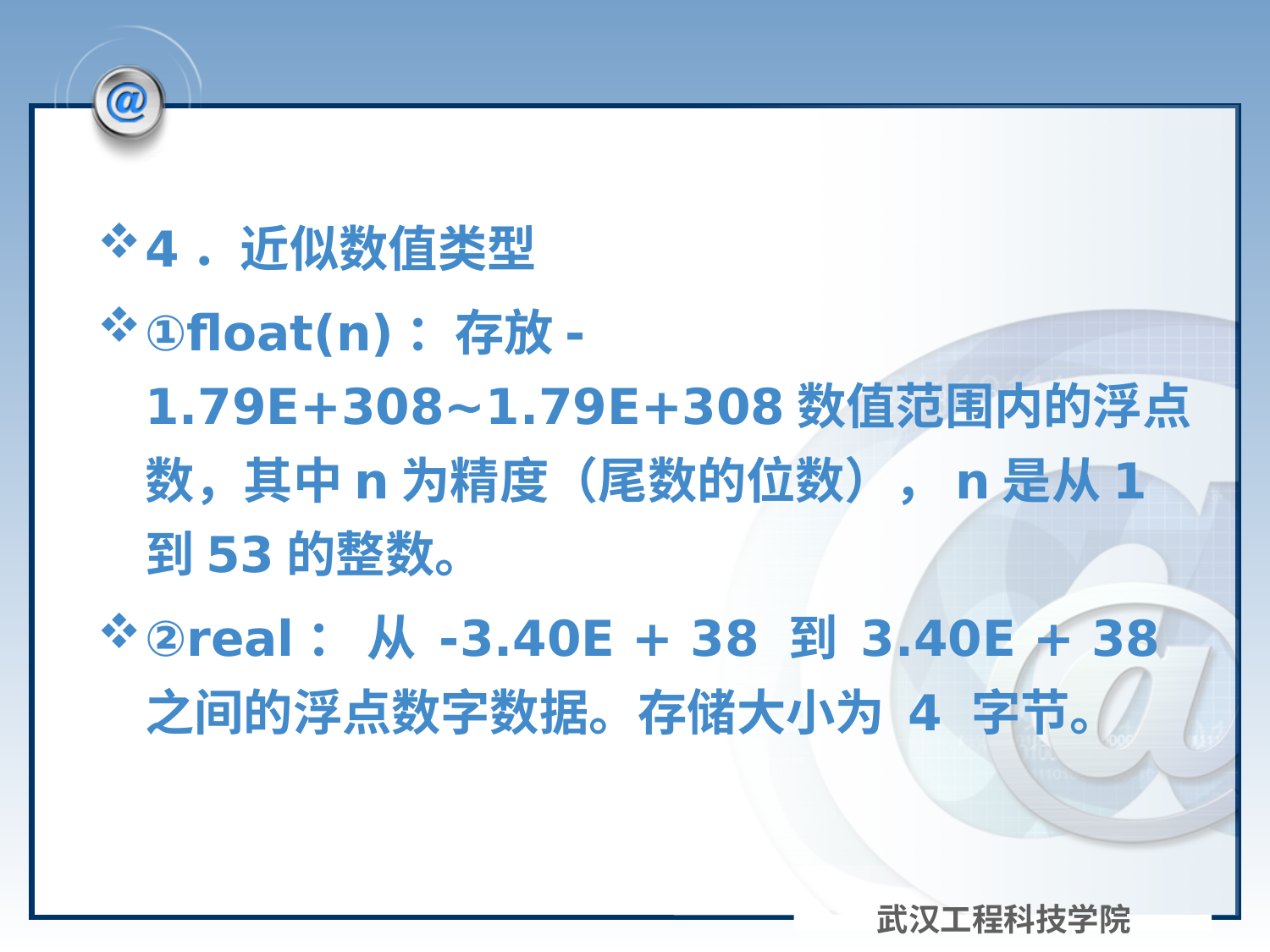

4．近似数值类型
①float(n)：存放-1.79E+308~1.79E+308数值范围内的浮点数，其中n为精度（尾数的位数），n是从1到53的整数。
②real： 从 -3.40E + 38 到 3.40E + 38 之间的浮点数字数据。存储大小为 4 字节。
武汉工程科技学院